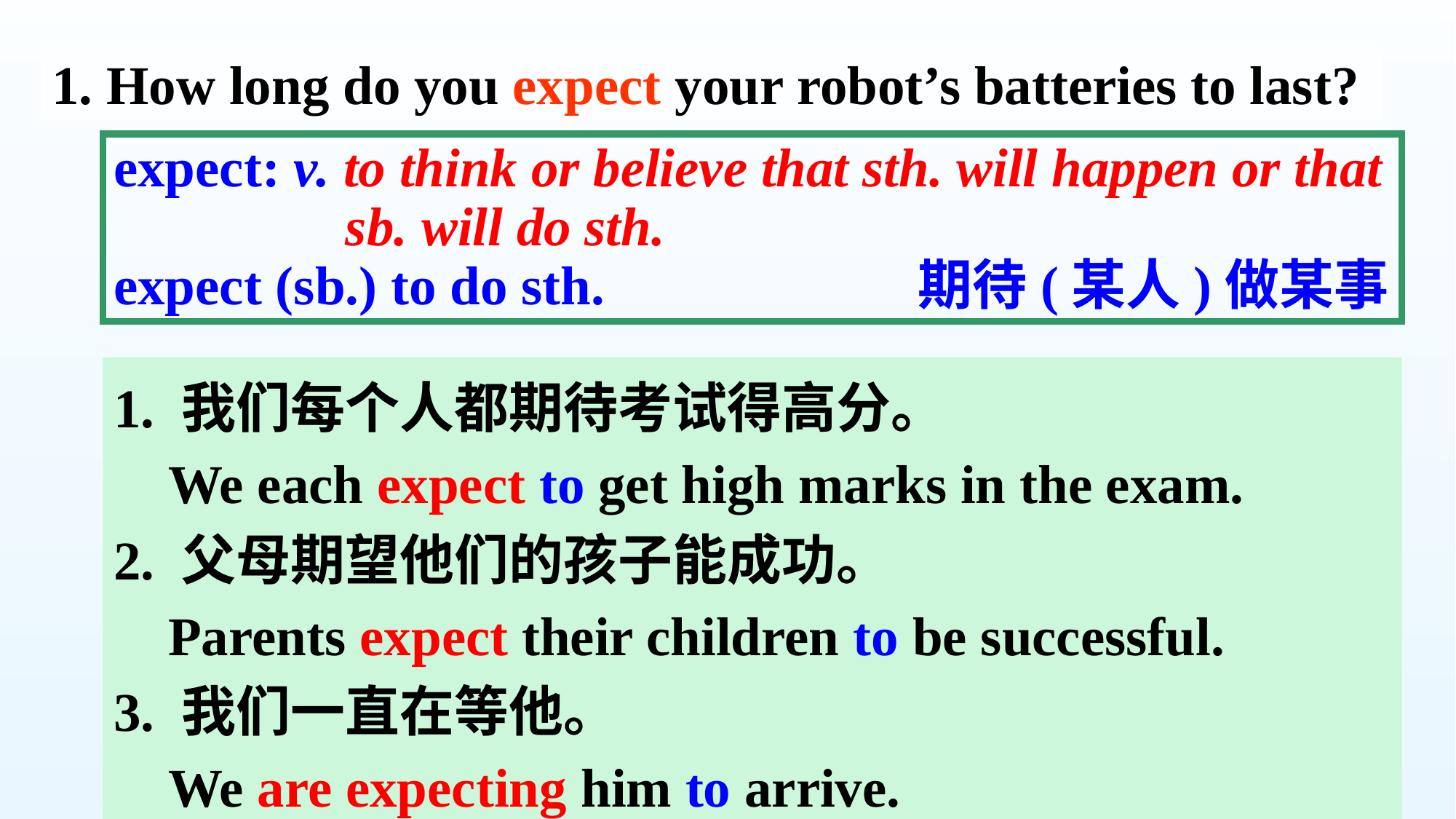

1. How long do you expect your robot’s batteries to last?
expect: v. to think or believe that sth. will happen or that
                 sb. will do sth.
expect (sb.) to do sth.                      期待(某人)做某事
1. 我们每个人都期待考试得高分。
    We each expect to get high marks in the exam.
2. 父母期望他们的孩子能成功。
    Parents expect their children to be successful.
3. 我们一直在等他。
    We are expecting him to arrive.